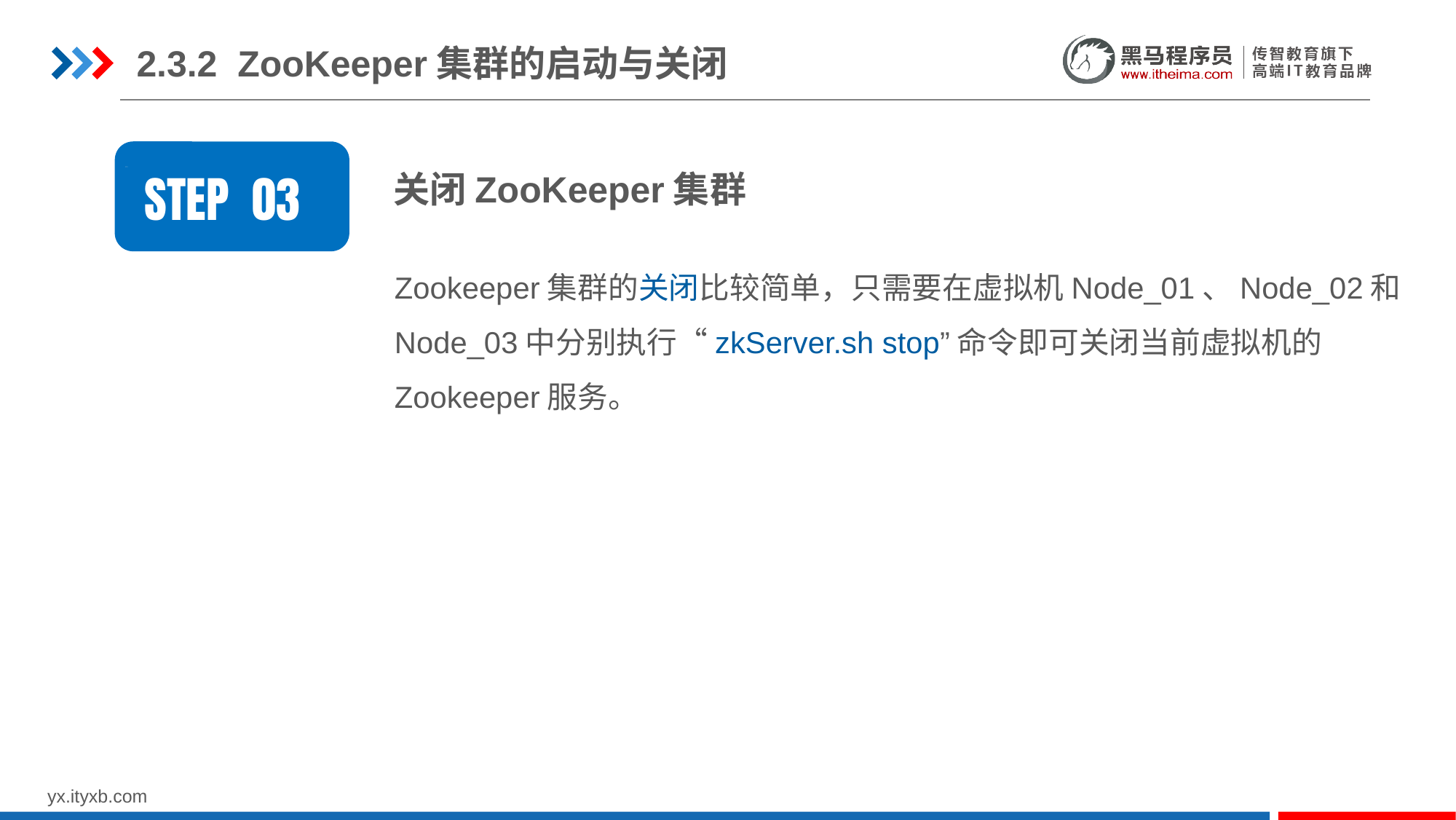

2.3.2  ZooKeeper集群的启动与关闭
关闭ZooKeeper集群

STEP  05
STEP  03
Zookeeper集群的关闭比较简单，只需要在虚拟机Node_01、Node_02和Node_03中分别执行“zkServer.sh stop”命令即可关闭当前虚拟机的Zookeeper服务。